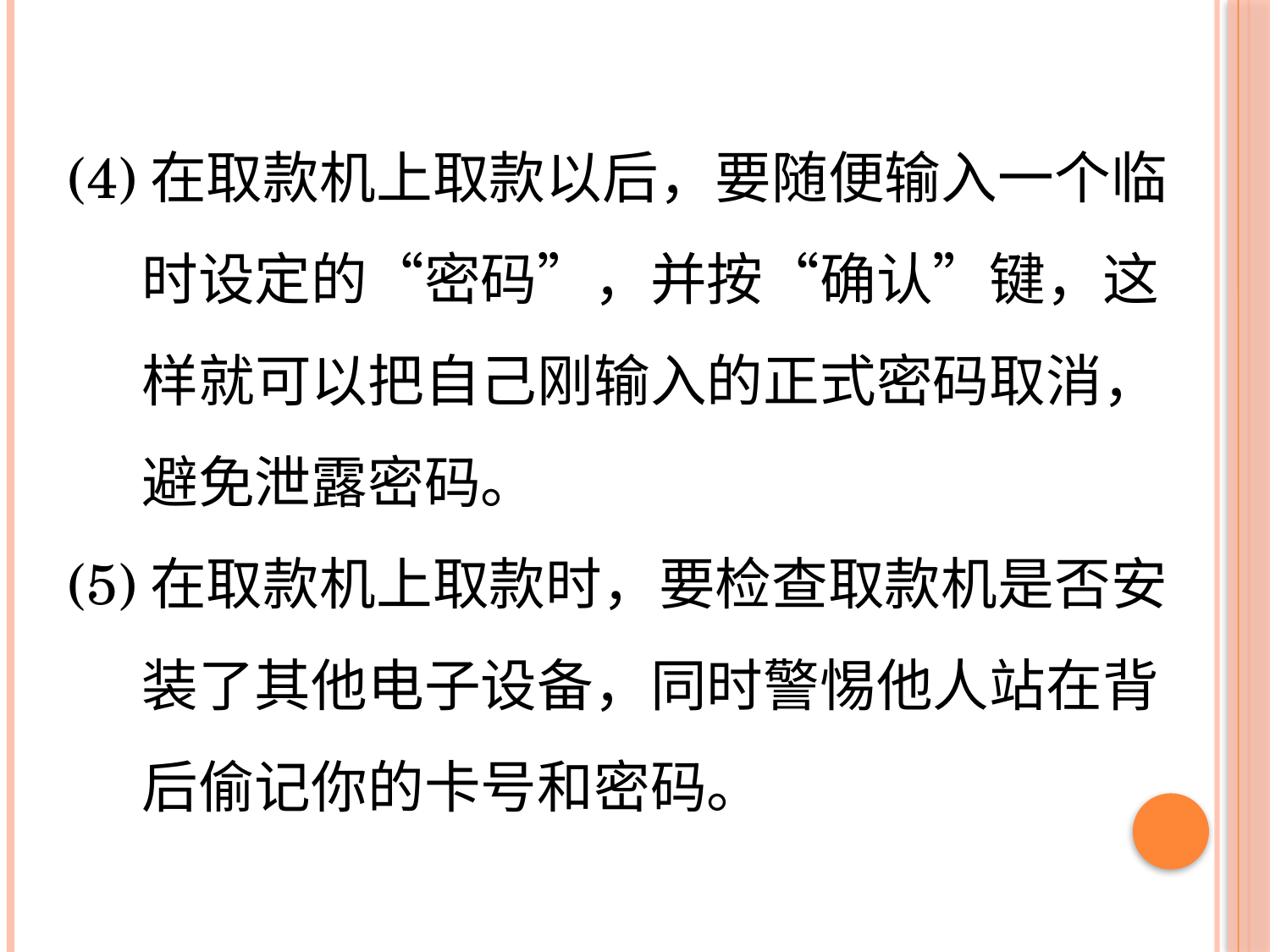

(4)在取款机上取款以后，要随便输入一个临时设定的“密码”，并按“确认”键，这样就可以把自己刚输入的正式密码取消，避免泄露密码。
(5)在取款机上取款时，要检查取款机是否安装了其他电子设备，同时警惕他人站在背后偷记你的卡号和密码。